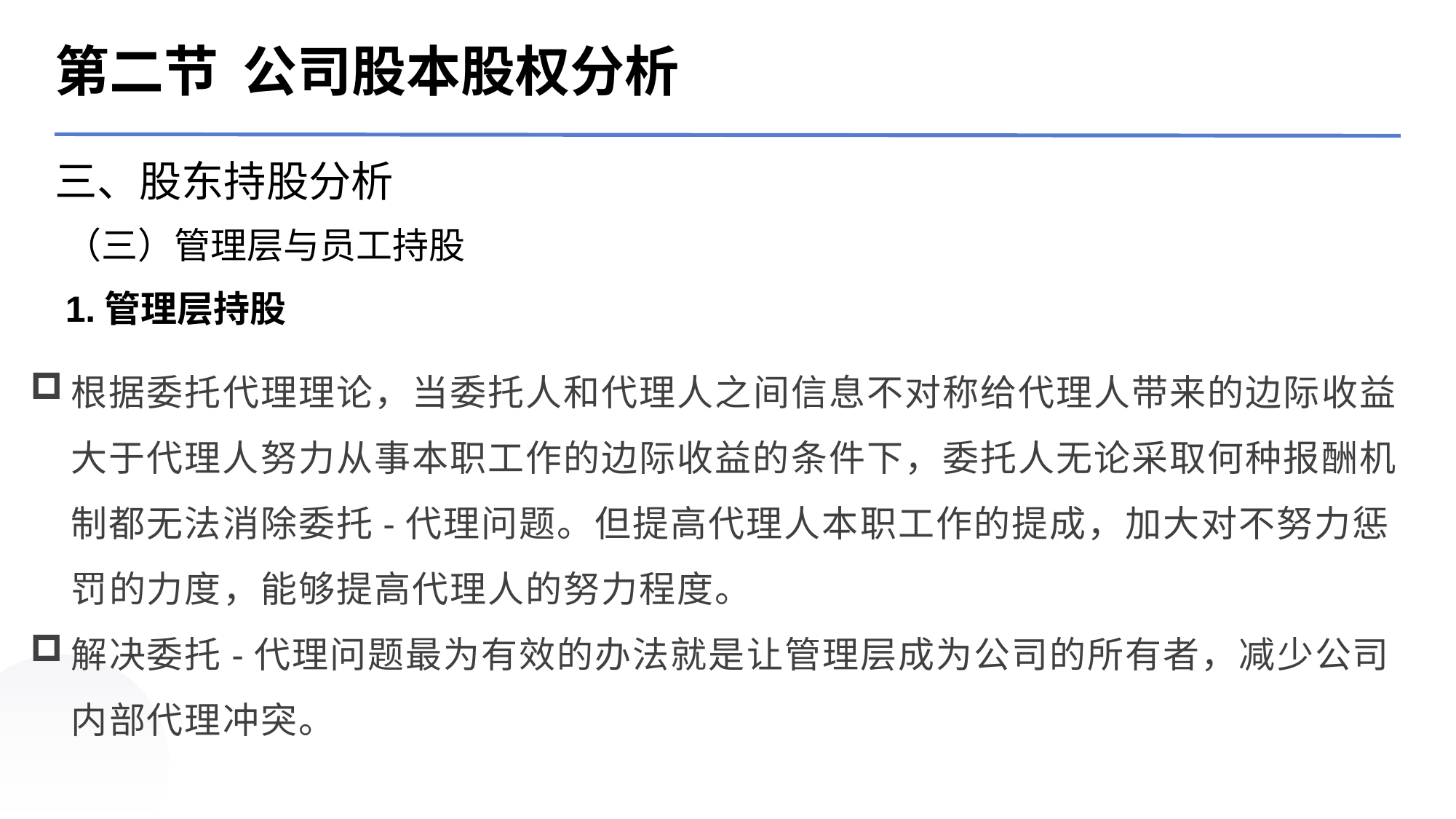

第二节  公司股本股权分析
三、股东持股分析

（三）管理层与员工持股
根据委托代理理论，当委托人和代理人之间信息不对称给代理人带来的边际收益大于代理人努力从事本职工作的边际收益的条件下，委托人无论采取何种报酬机制都无法消除委托-代理问题。但提高代理人本职工作的提成，加大对不努力惩罚的力度，能够提高代理人的努力程度。
解决委托-代理问题最为有效的办法就是让管理层成为公司的所有者，减少公司内部代理冲突。
1.管理层持股

40